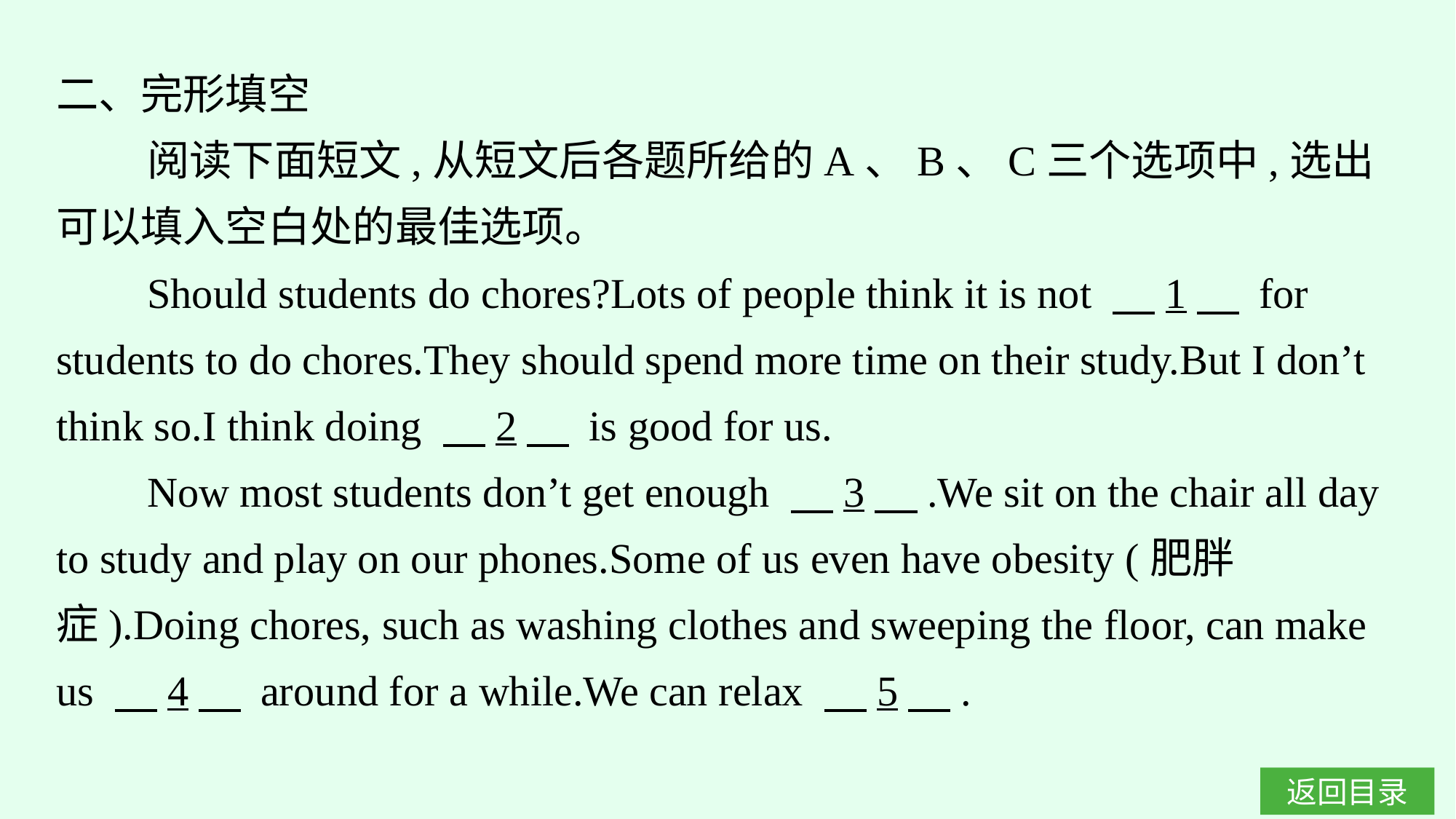

二、完形填空
阅读下面短文,从短文后各题所给的A、B、C三个选项中,选出可以填入空白处的最佳选项。
Should students do chores?Lots of people think it is not 　1　 for students to do chores.They should spend more time on their study.But I don’t think so.I think doing 　2　 is good for us.
Now most students don’t get enough 　3　.We sit on the chair all day to study and play on our phones.Some of us even have obesity (肥胖症).Doing chores, such as washing clothes and sweeping the floor, can make us 　4　 around for a while.We can relax 　5　.